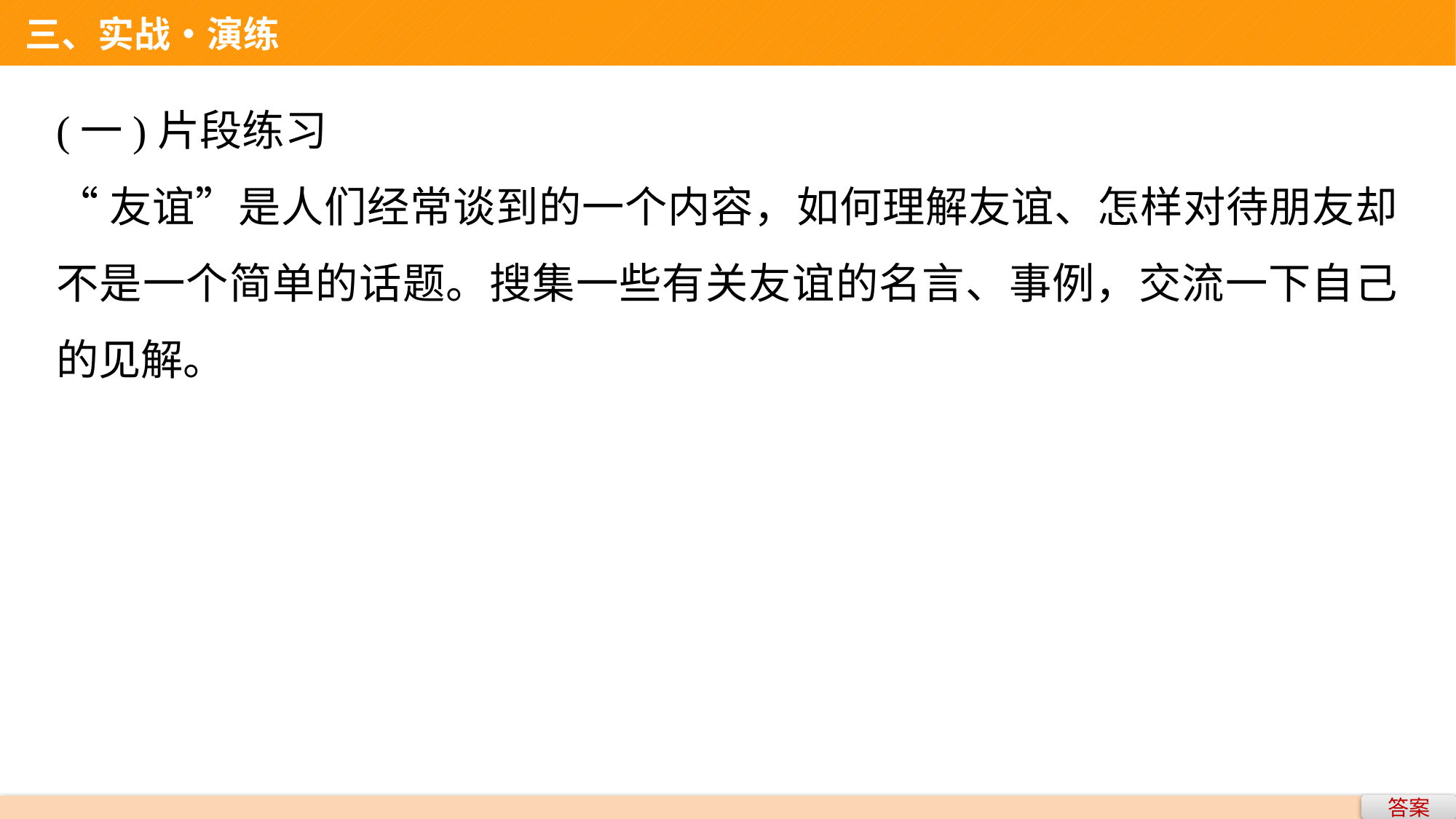

三、实战•演练
(一)片段练习
“友谊”是人们经常谈到的一个内容，如何理解友谊、怎样对待朋友却不是一个简单的话题。搜集一些有关友谊的名言、事例，交流一下自己的见解。
答案